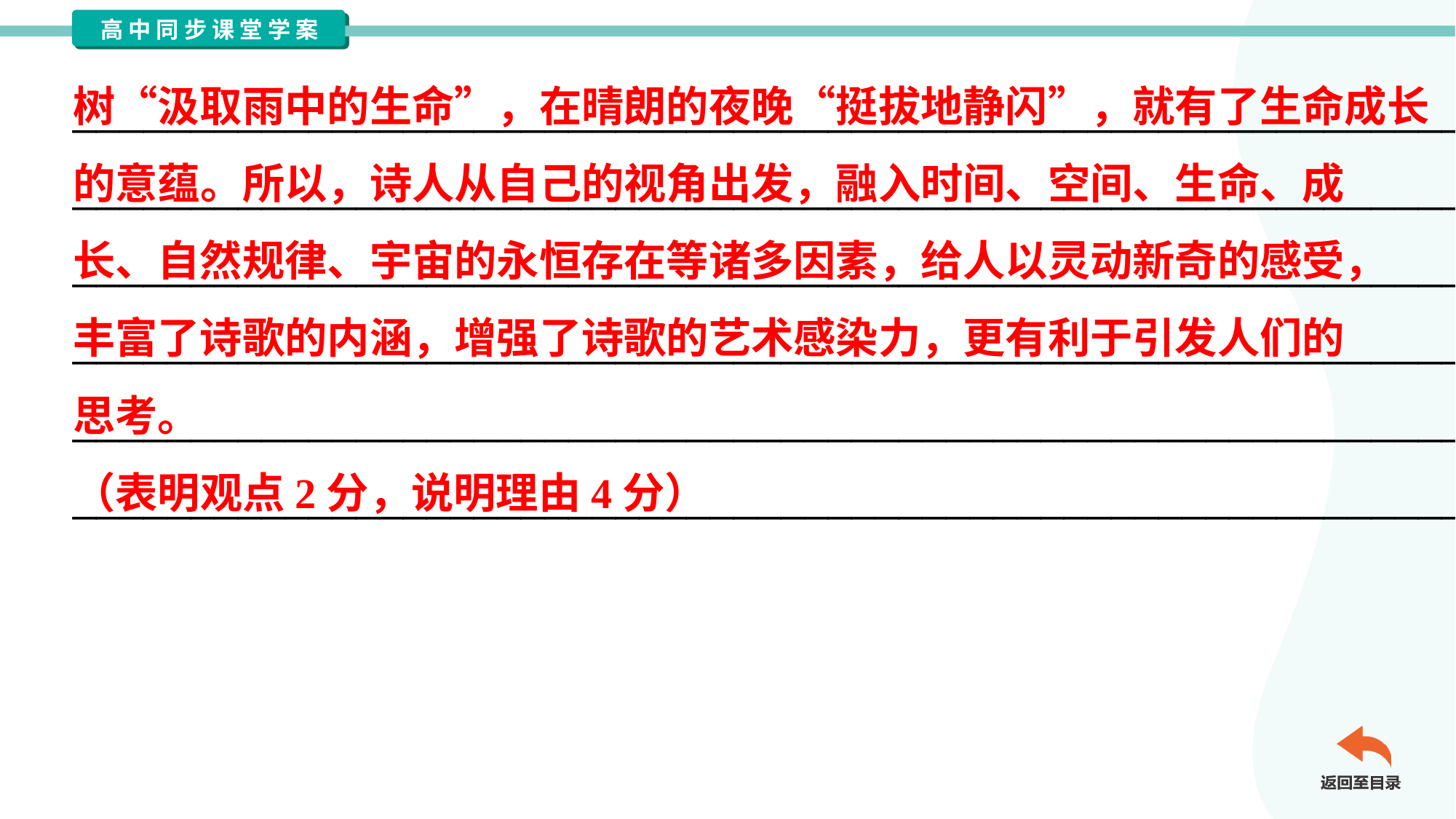

树“汲取雨中的生命”，在晴朗的夜晚“挺拔地静闪”，就有了生命成长
的意蕴。所以，诗人从自己的视角出发，融入时间、空间、生命、成
长、自然规律、宇宙的永恒存在等诸多因素，给人以灵动新奇的感受，
丰富了诗歌的内涵，增强了诗歌的艺术感染力，更有利于引发人们的
思考。
（表明观点2分，说明理由4分）
_____________________________________________________________
_____________________________________________________________
_____________________________________________________________
_____________________________________________________________
_____________________________________________________________
_____________________________________________________________